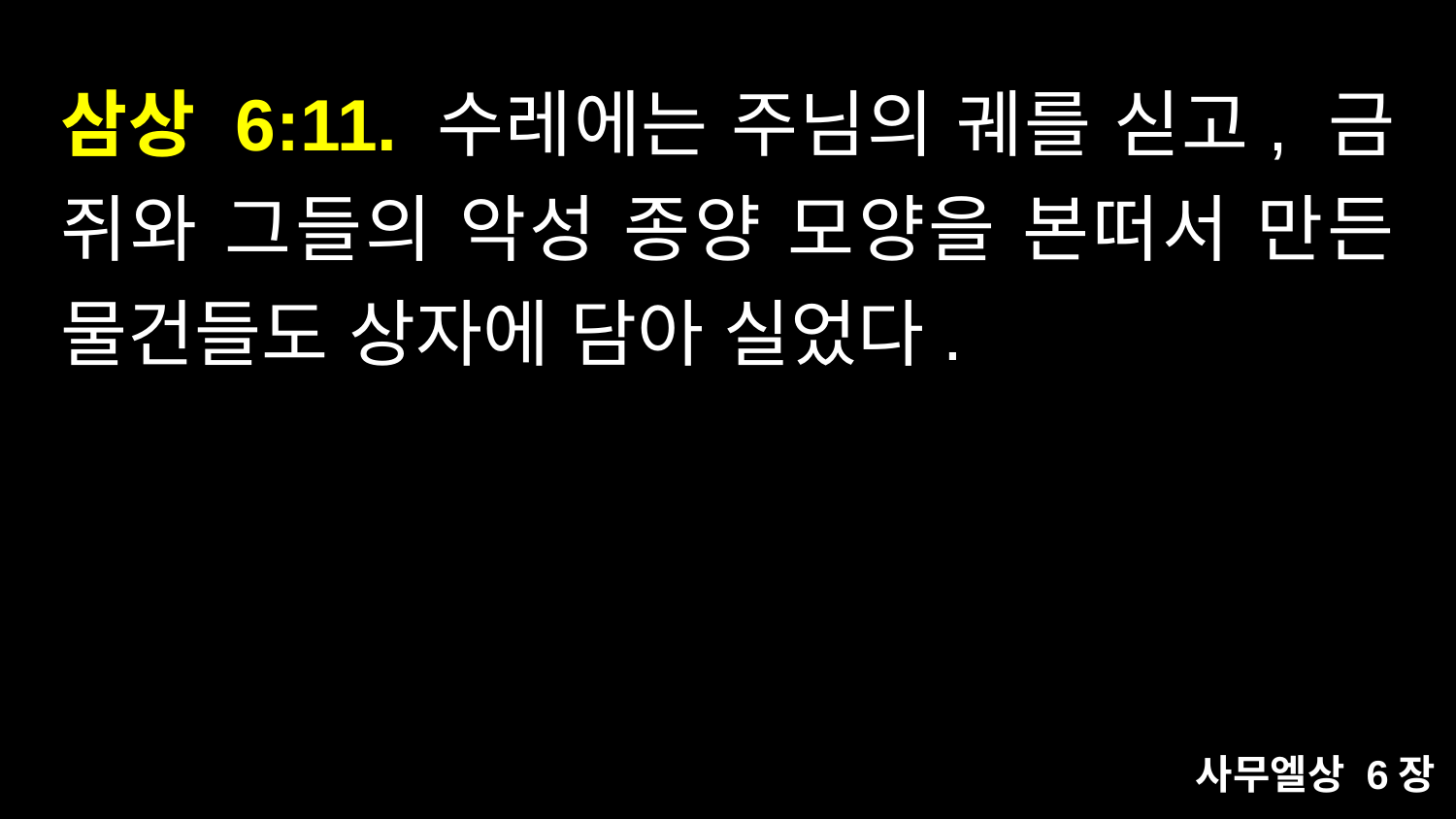

# 삼상 6:11. 수레에는 주님의 궤를 싣고, 금 쥐와 그들의 악성 종양 모양을 본떠서 만든 물건들도 상자에 담아 실었다.
사무엘상 6장